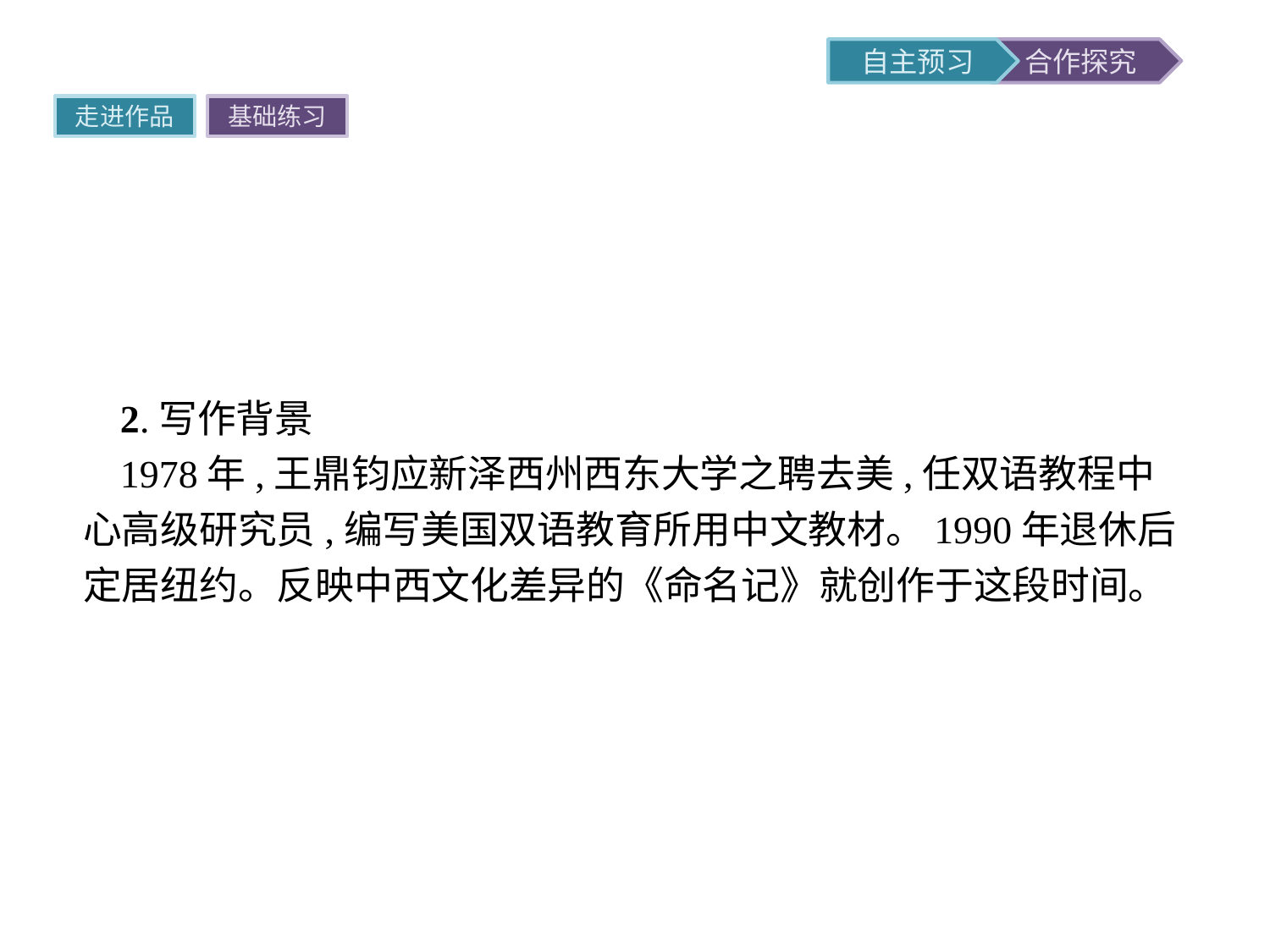

走进作品
基础练习
2.写作背景
1978年,王鼎钧应新泽西州西东大学之聘去美,任双语教程中心高级研究员,编写美国双语教育所用中文教材。1990年退休后定居纽约。反映中西文化差异的《命名记》就创作于这段时间。